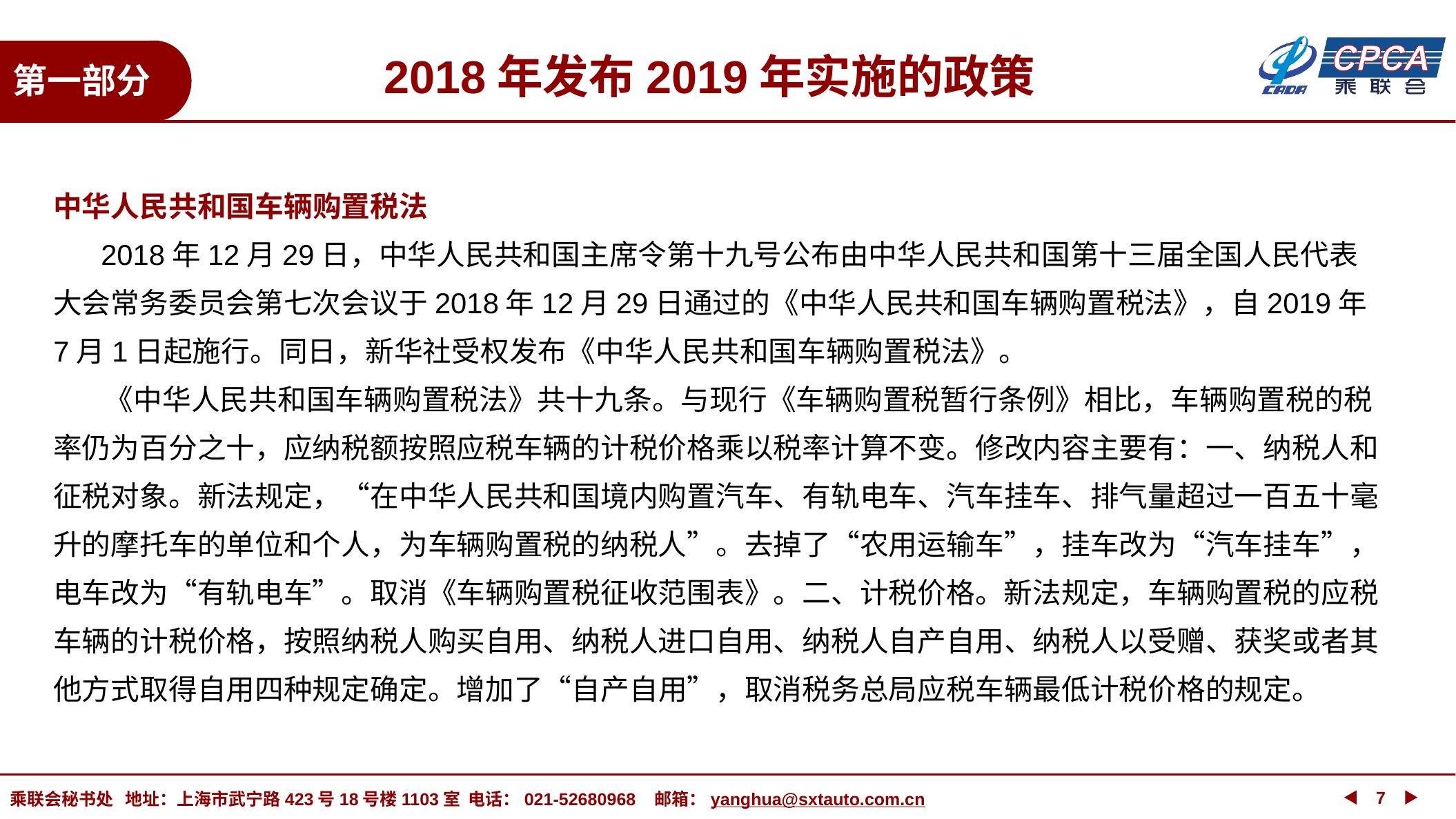

2018年发布2019年实施的政策
第一部分
中华人民共和国车辆购置税法
      2018年12月29日，中华人民共和国主席令第十九号公布由中华人民共和国第十三届全国人民代表大会常务委员会第七次会议于2018年12月29日通过的《中华人民共和国车辆购置税法》，自2019年7月1日起施行。同日，新华社受权发布《中华人民共和国车辆购置税法》。
       《中华人民共和国车辆购置税法》共十九条。与现行《车辆购置税暂行条例》相比，车辆购置税的税率仍为百分之十，应纳税额按照应税车辆的计税价格乘以税率计算不变。修改内容主要有：一、纳税人和征税对象。新法规定，“在中华人民共和国境内购置汽车、有轨电车、汽车挂车、排气量超过一百五十毫升的摩托车的单位和个人，为车辆购置税的纳税人”。去掉了“农用运输车”，挂车改为“汽车挂车”，电车改为“有轨电车”。取消《车辆购置税征收范围表》。二、计税价格。新法规定，车辆购置税的应税车辆的计税价格，按照纳税人购买自用、纳税人进口自用、纳税人自产自用、纳税人以受赠、获奖或者其他方式取得自用四种规定确定。增加了“自产自用”，取消税务总局应税车辆最低计税价格的规定。